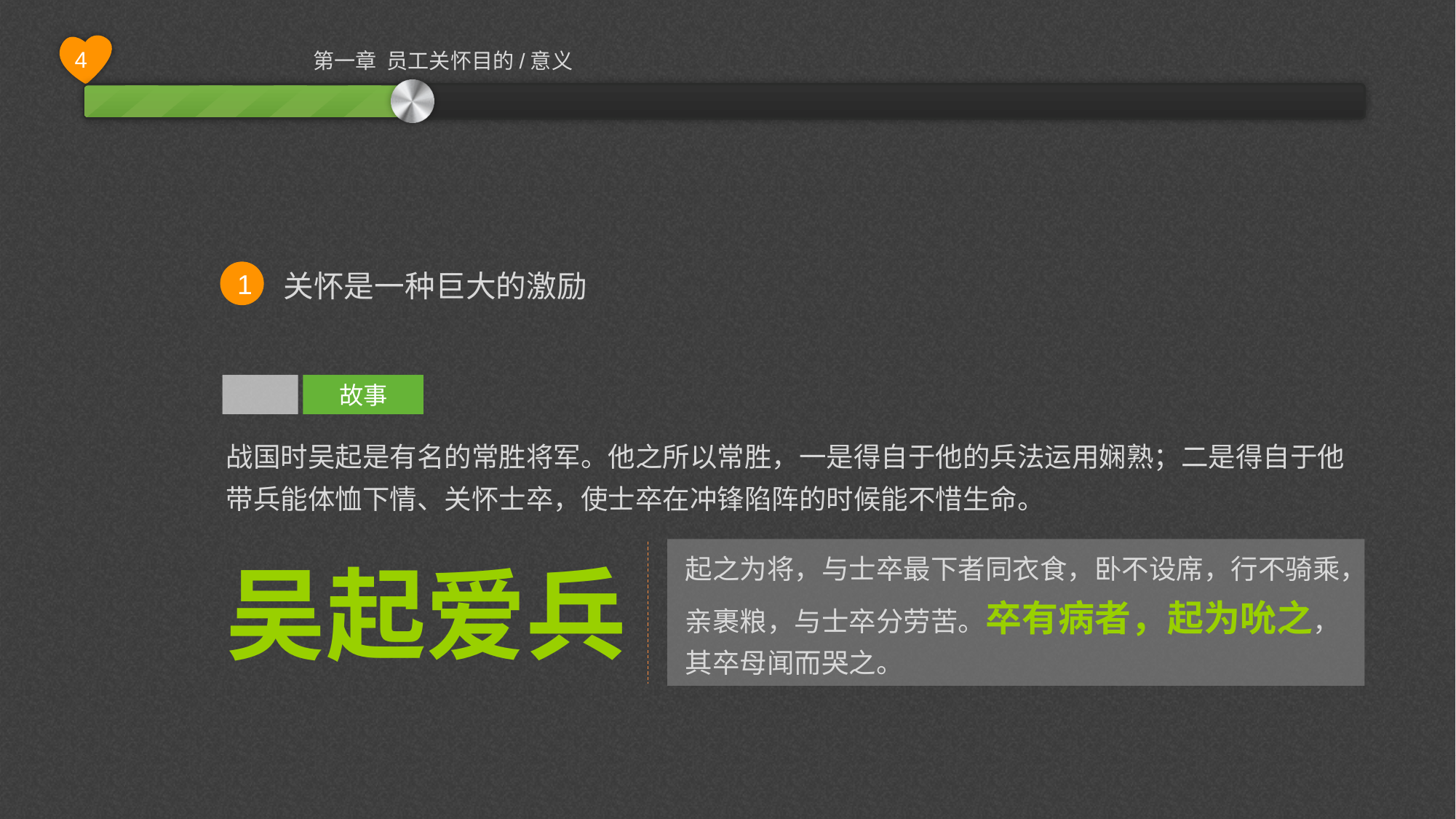

关怀是一种巨大的激励
1

故事
战国时吴起是有名的常胜将军。他之所以常胜，一是得自于他的兵法运用娴熟；二是得自于他带兵能体恤下情、关怀士卒，使士卒在冲锋陷阵的时候能不惜生命。

起之为将，与士卒最下者同衣食，卧不设席，行不骑乘，亲裹粮，与士卒分劳苦。卒有病者，起为吮之，其卒母闻而哭之。
吴起爱兵